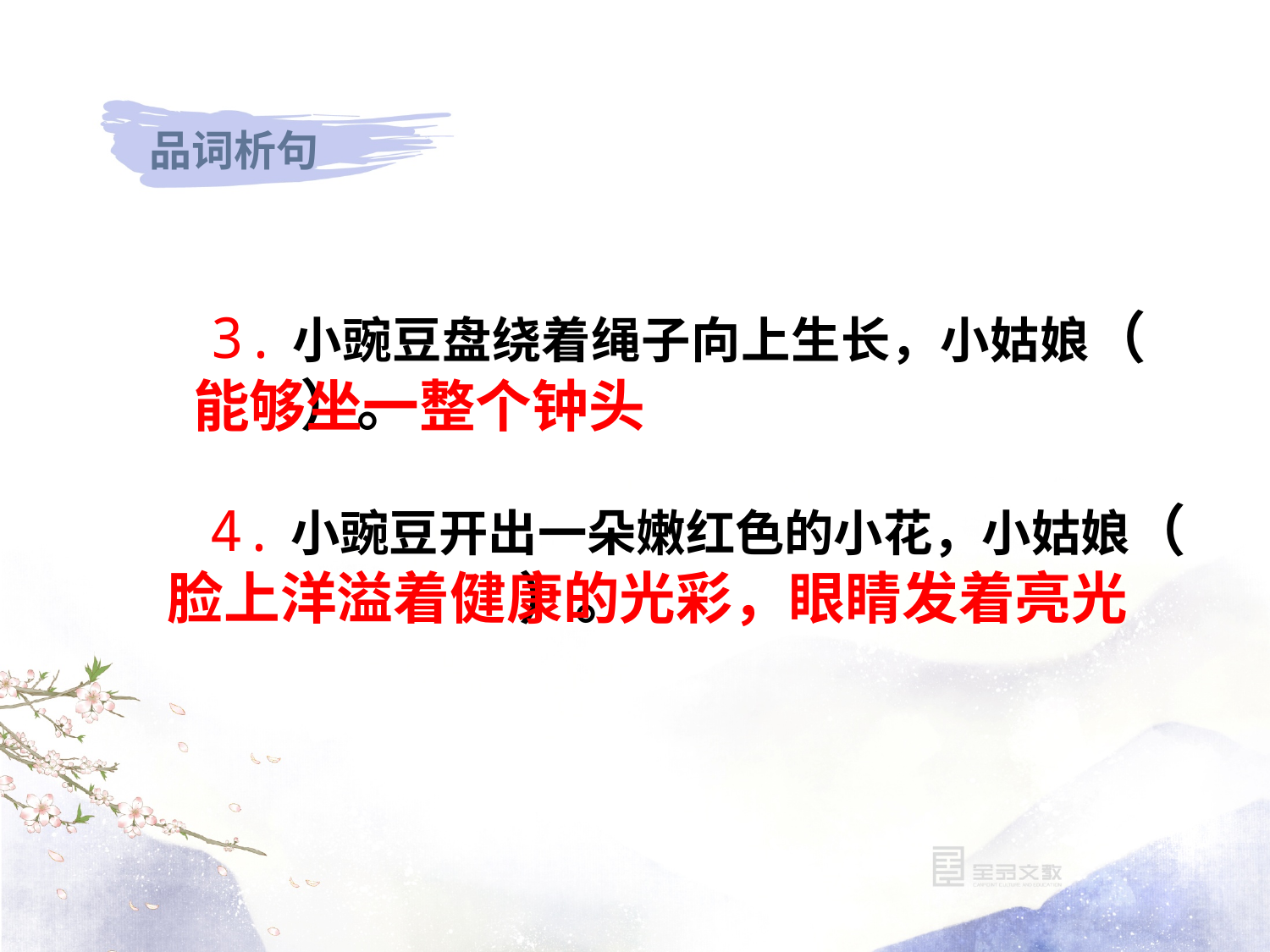

3.小豌豆盘绕着绳子向上生长，小姑娘（                   ）。
能够坐一整个钟头
   4.小豌豆开出一朵嫩红色的小花，小姑娘（                                 ）。
脸上洋溢着健康的光彩，眼睛发着亮光